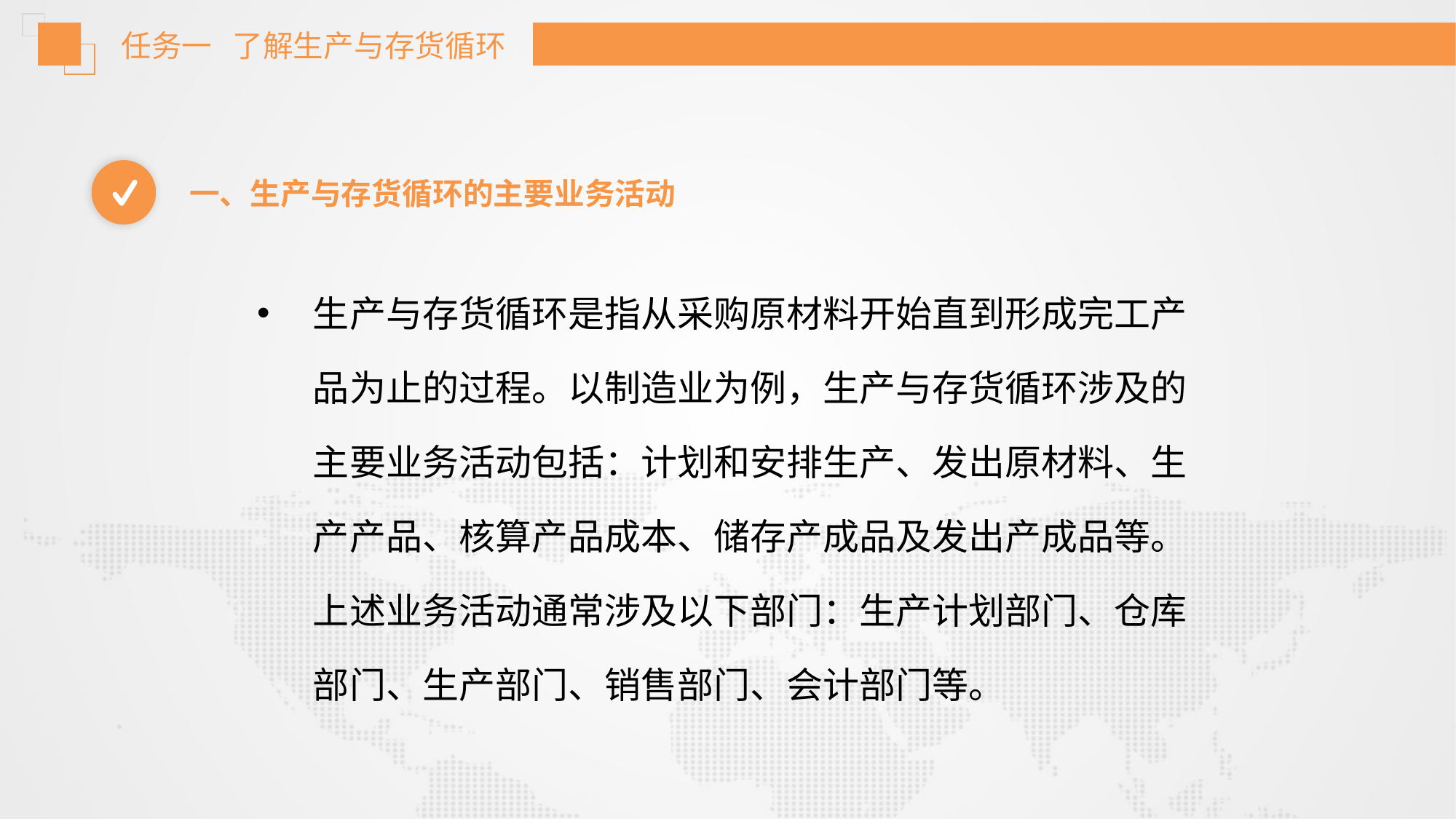

任务一   了解生产与存货循环

一、生产与存货循环的主要业务活动

生产与存货循环是指从采购原材料开始直到形成完工产品为止的过程。以制造业为例，生产与存货循环涉及的主要业务活动包括：计划和安排生产、发出原材料、生产产品、核算产品成本、储存产成品及发出产成品等。上述业务活动通常涉及以下部门：生产计划部门、仓库部门、生产部门、销售部门、会计部门等。